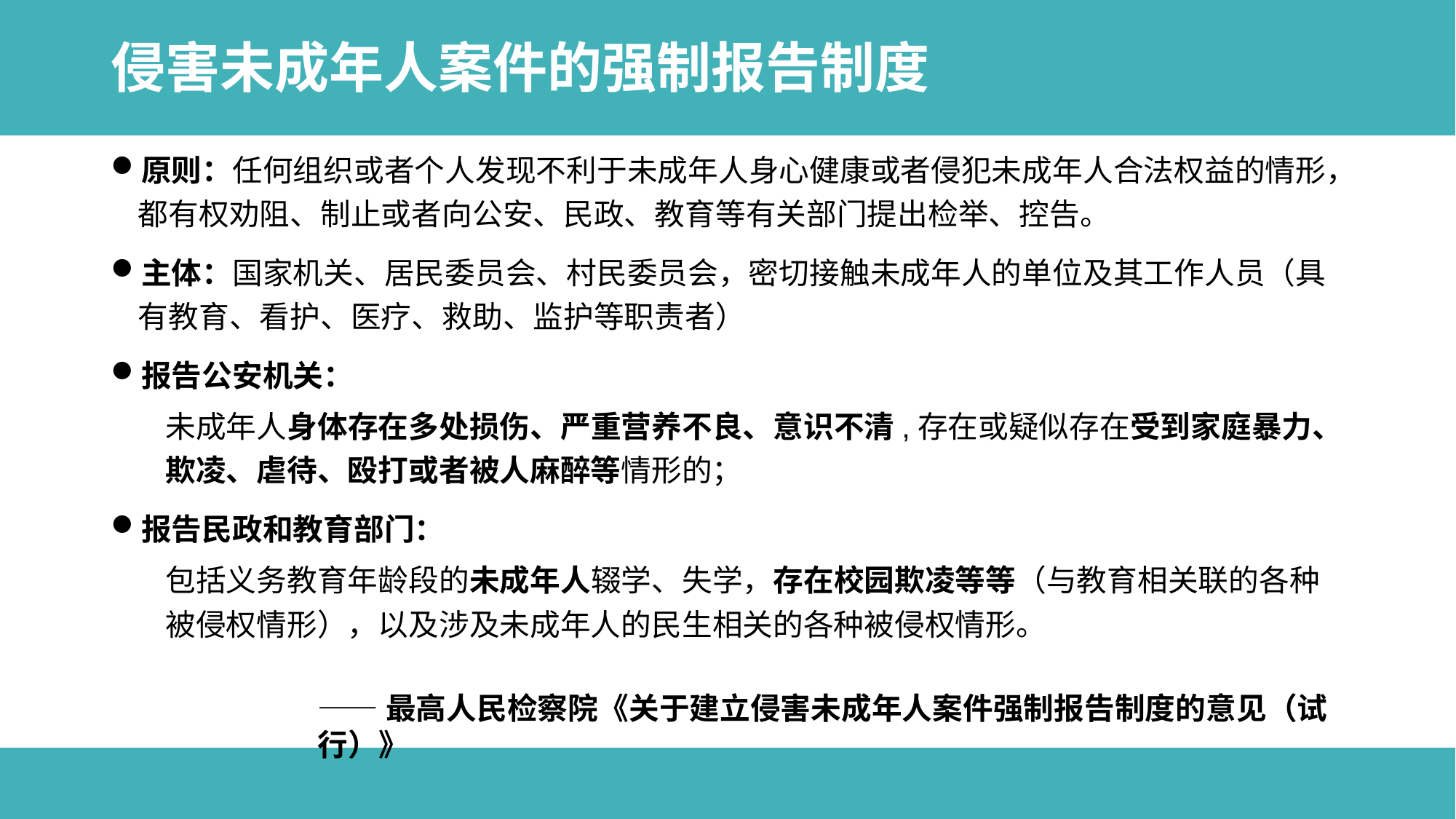

# 侵害未成年人案件的强制报告制度
原则：任何组织或者个人发现不利于未成年人身心健康或者侵犯未成年人合法权益的情形，都有权劝阻、制止或者向公安、民政、教育等有关部门提出检举、控告。
主体：国家机关、居民委员会、村民委员会，密切接触未成年人的单位及其工作人员（具有教育、看护、医疗、救助、监护等职责者）
报告公安机关：
未成年人身体存在多处损伤、严重营养不良、意识不清,存在或疑似存在受到家庭暴力、欺凌、虐待、殴打或者被人麻醉等情形的；
报告民政和教育部门：
包括义务教育年龄段的未成年人辍学、失学，存在校园欺凌等等（与教育相关联的各种被侵权情形），以及涉及未成年人的民生相关的各种被侵权情形。
——最高人民检察院《关于建立侵害未成年人案件强制报告制度的意见（试行）》